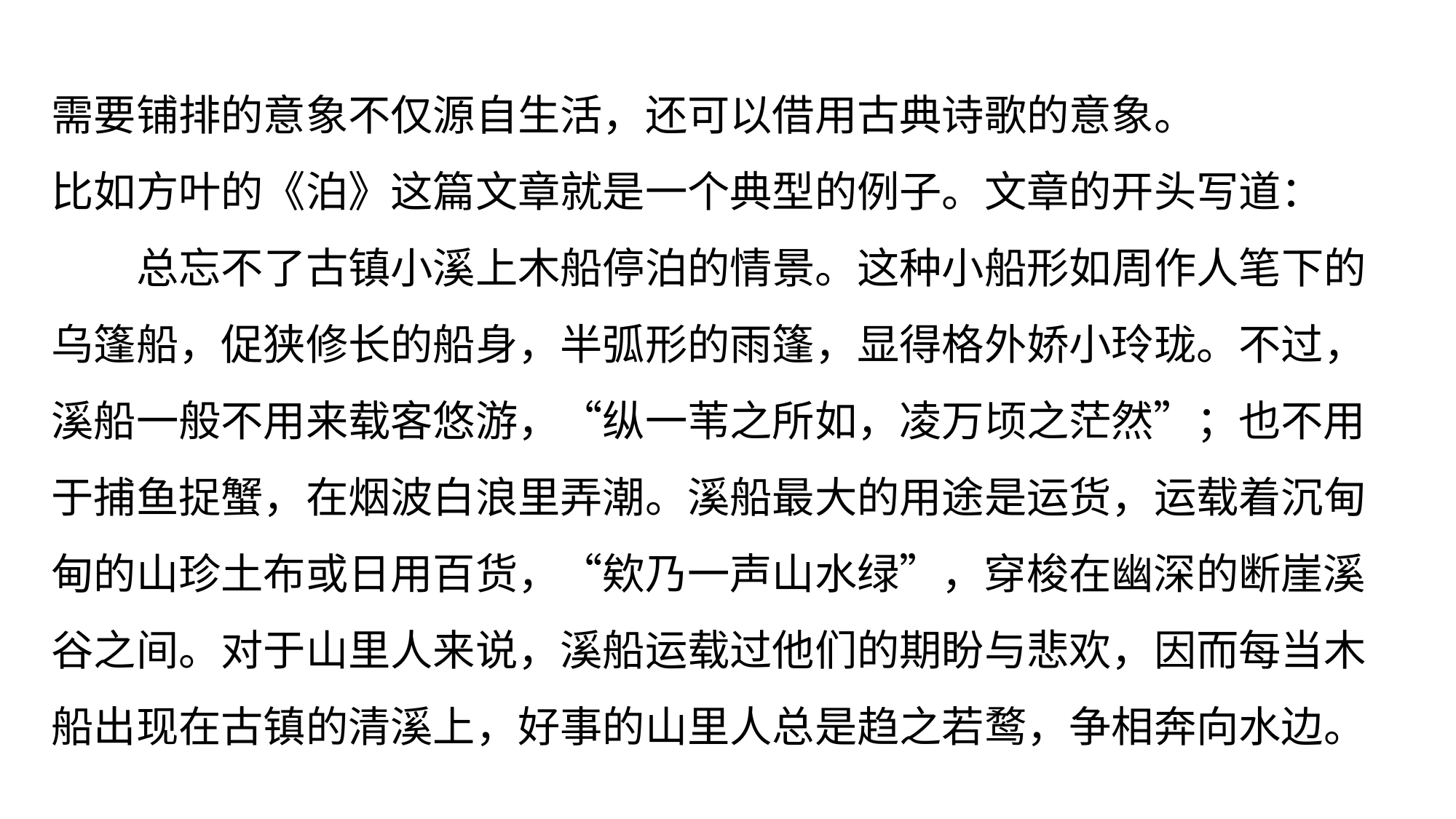

需要铺排的意象不仅源自生活，还可以借用古典诗歌的意象。
比如方叶的《泊》这篇文章就是一个典型的例子。文章的开头写道：
总忘不了古镇小溪上木船停泊的情景。这种小船形如周作人笔下的乌篷船，促狭修长的船身，半弧形的雨篷，显得格外娇小玲珑。不过，溪船一般不用来载客悠游，“纵一苇之所如，凌万顷之茫然”；也不用于捕鱼捉蟹，在烟波白浪里弄潮。溪船最大的用途是运货，运载着沉甸甸的山珍土布或日用百货，“欸乃一声山水绿”，穿梭在幽深的断崖溪谷之间。对于山里人来说，溪船运载过他们的期盼与悲欢，因而每当木船出现在古镇的清溪上，好事的山里人总是趋之若鹜，争相奔向水边。